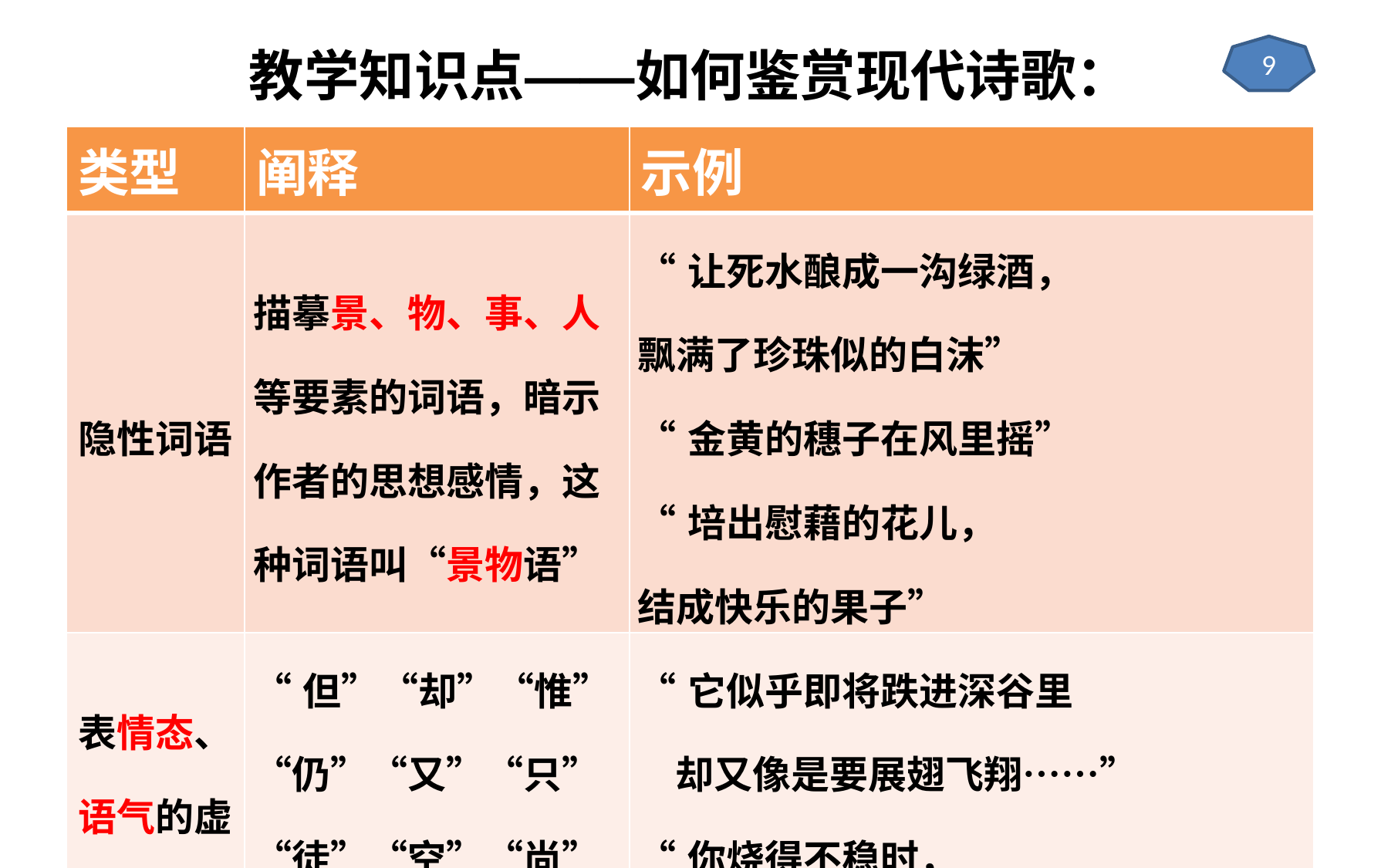

# 教学知识点——如何鉴赏现代诗歌：
9
| 类型 | 阐释 | 示例 |
| --- | --- | --- |
| 隐性词语 | 描摹景、物、事、人等要素的词语，暗示作者的思想感情，这种词语叫“景物语” | “让死水酿成一沟绿酒， 飘满了珍珠似的白沫” “金黄的穗子在风里摇” “培出慰藉的花儿， 结成快乐的果子” |
| 表情态、语气的虚词 | “但”“却”“惟”“仍”“又”“只”“徒”“空”“尚”“犹”等 | “它似乎即将跌进深谷里 却又像是要展翅飞翔……” “你烧得不稳时， 才着急流泪” |